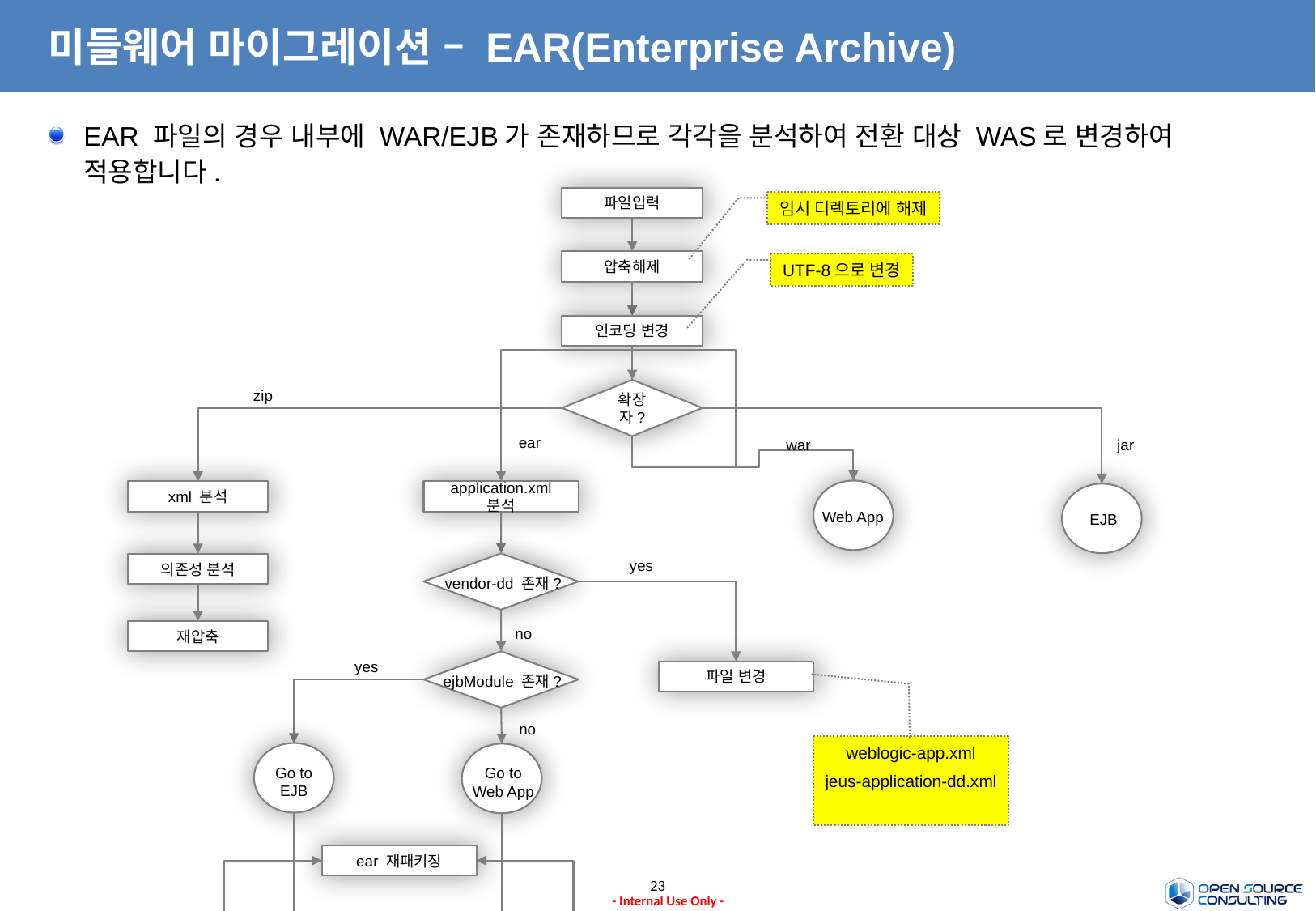

# 미들웨어 마이그레이션 – EAR(Enterprise Archive)
EAR 파일의 경우 내부에 WAR/EJB가 존재하므로 각각을 분석하여 전환 대상 WAS로 변경하여 적용합니다.
파일입력
임시 디렉토리에 해제
압축해제
UTF-8으로 변경
인코딩 변경
zip
확장자?
ear
war
jar

xml 분석
application.xml 분석

Web App
EJB
yes

의존성 분석
vendor-dd 존재?
no
재압축
yes

파일 변경
ejbModule 존재?
no
weblogic-app.xml
jeus-application-dd.xml

Go to
EJB
Go to
Web App
ear 재패키징